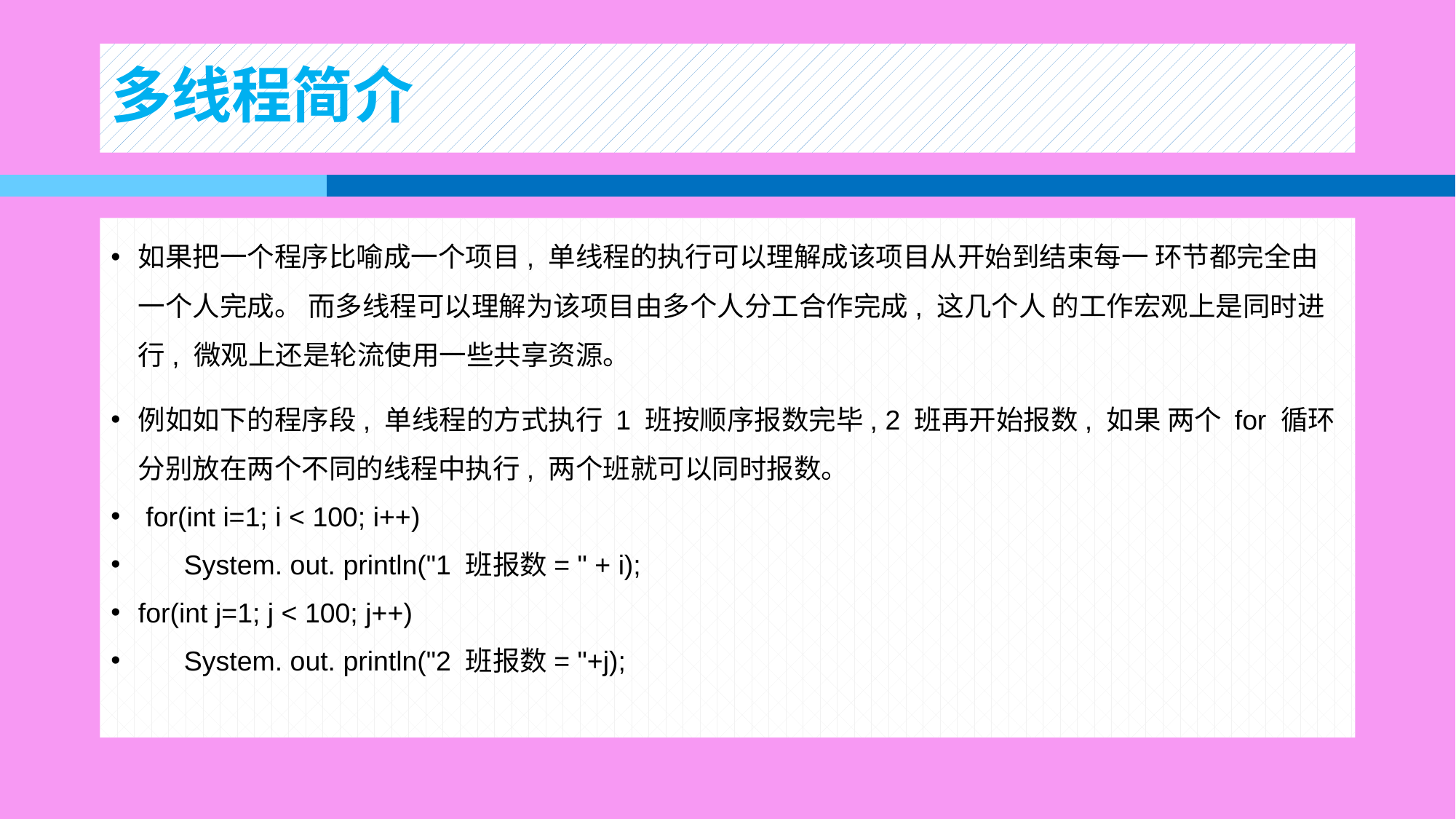

# 多线程简介
如果把一个程序比喻成一个项目, 单线程的执行可以理解成该项目从开始到结束每一 环节都完全由一个人完成。 而多线程可以理解为该项目由多个人分工合作完成, 这几个人 的工作宏观上是同时进行, 微观上还是轮流使用一些共享资源。
例如如下的程序段, 单线程的方式执行 1 班按顺序报数完毕, 2 班再开始报数, 如果 两个 for 循环分别放在两个不同的线程中执行, 两个班就可以同时报数。
 for(int i=1; i < 100; i++)
      System. out. println("1 班报数= " + i);
for(int j=1; j < 100; j++)
      System. out. println("2 班报数= "+j);